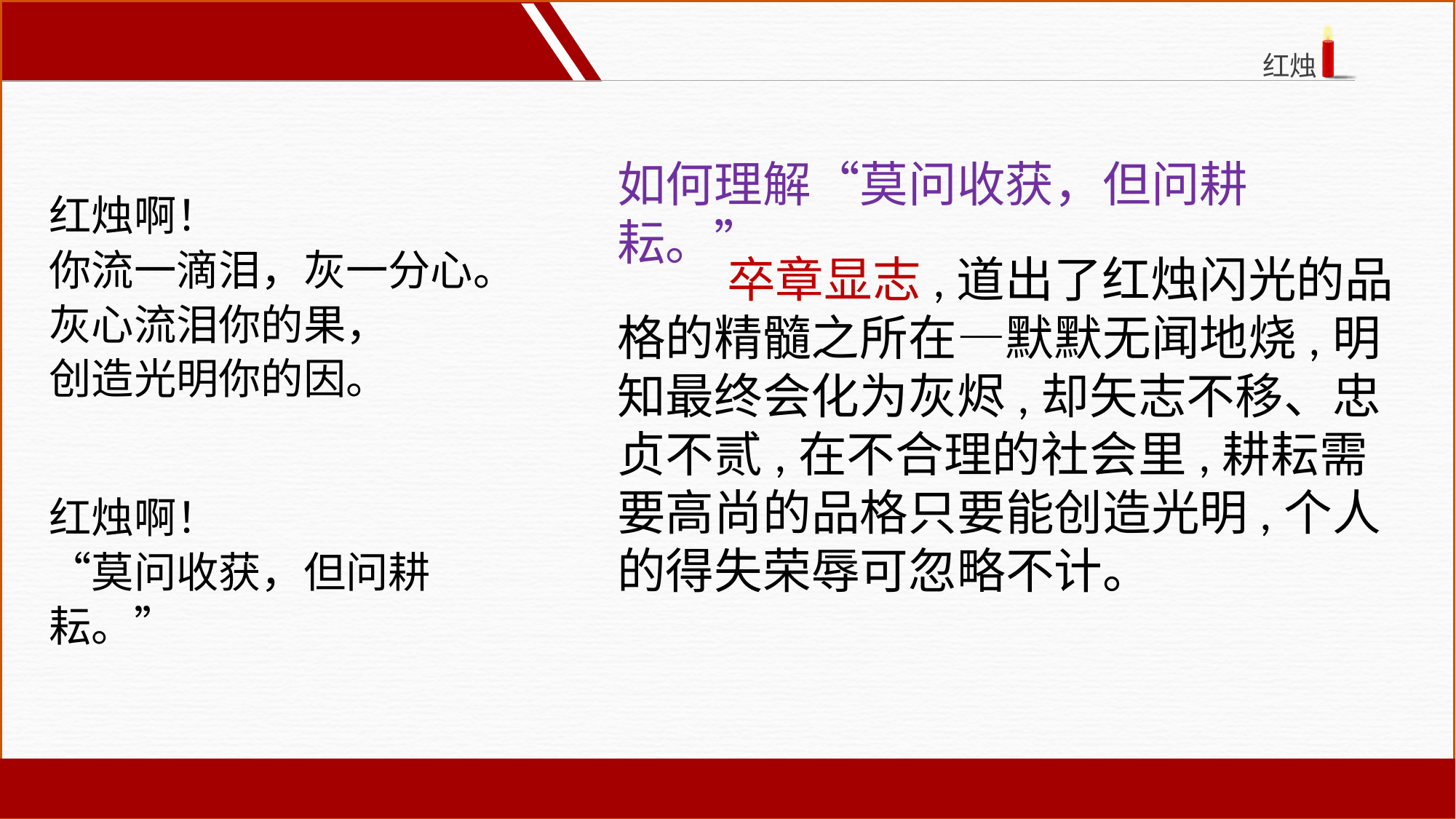

如何理解“莫问收获，但问耕耘。”
红烛啊！
你流一滴泪，灰一分心。
灰心流泪你的果，
创造光明你的因。

红烛啊！
“莫问收获，但问耕耘。”
         卒章显志,道出了红烛闪光的品格的精髓之所在—默默无闻地烧,明知最终会化为灰烬,却矢志不移、忠贞不贰,在不合理的社会里,耕耘需要高尚的品格只要能创造光明,个人的得失荣辱可忽略不计。